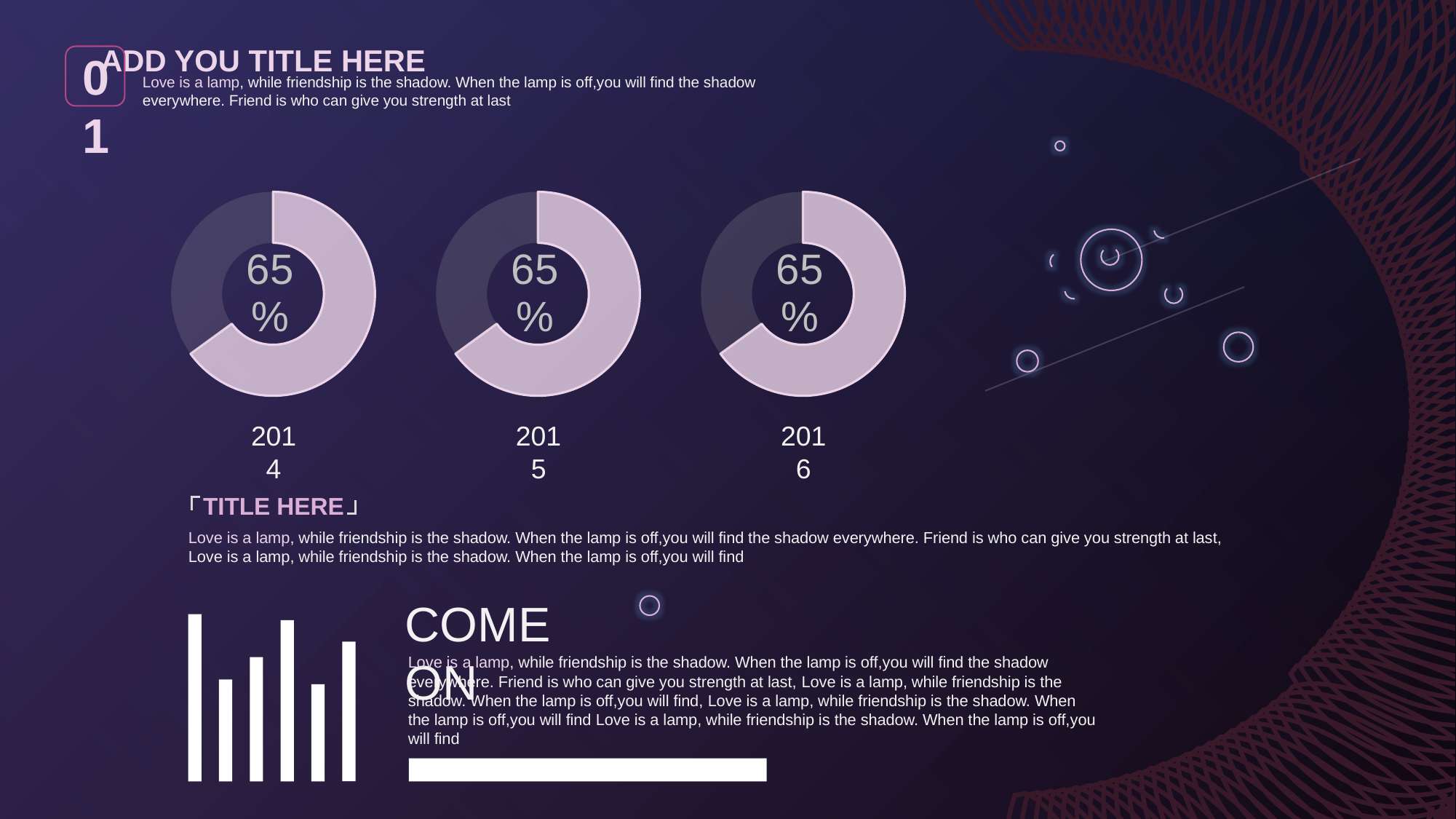

ADD YOU TITLE HERE
Love is a lamp, while friendship is the shadow. When the lamp is off,you will find the shadow everywhere. Friend is who can give you strength at last
01

### Chart

| Category | 销售额 |
|---|---|
| 第一季度 | 0.65 |
| 第二季度 | 0.35 |
2014

### Chart

| Category | 销售额 |
|---|---|
| 第一季度 | 0.65 |
| 第二季度 | 0.35 |
2015

### Chart

| Category | 销售额 |
|---|---|
| 第一季度 | 0.65 |
| 第二季度 | 0.35 |
2016

TITLE HERE

Love is a lamp, while friendship is the shadow. When the lamp is off,you will find the shadow everywhere. Friend is who can give you strength at last, Love is a lamp, while friendship is the shadow. When the lamp is off,you will find

COME ON

Love is a lamp, while friendship is the shadow. When the lamp is off,you will find the shadow everywhere. Friend is who can give you strength at last, Love is a lamp, while friendship is the shadow. When the lamp is off,you will find, Love is a lamp, while friendship is the shadow. When the lamp is off,you will find Love is a lamp, while friendship is the shadow. When the lamp is off,you will find